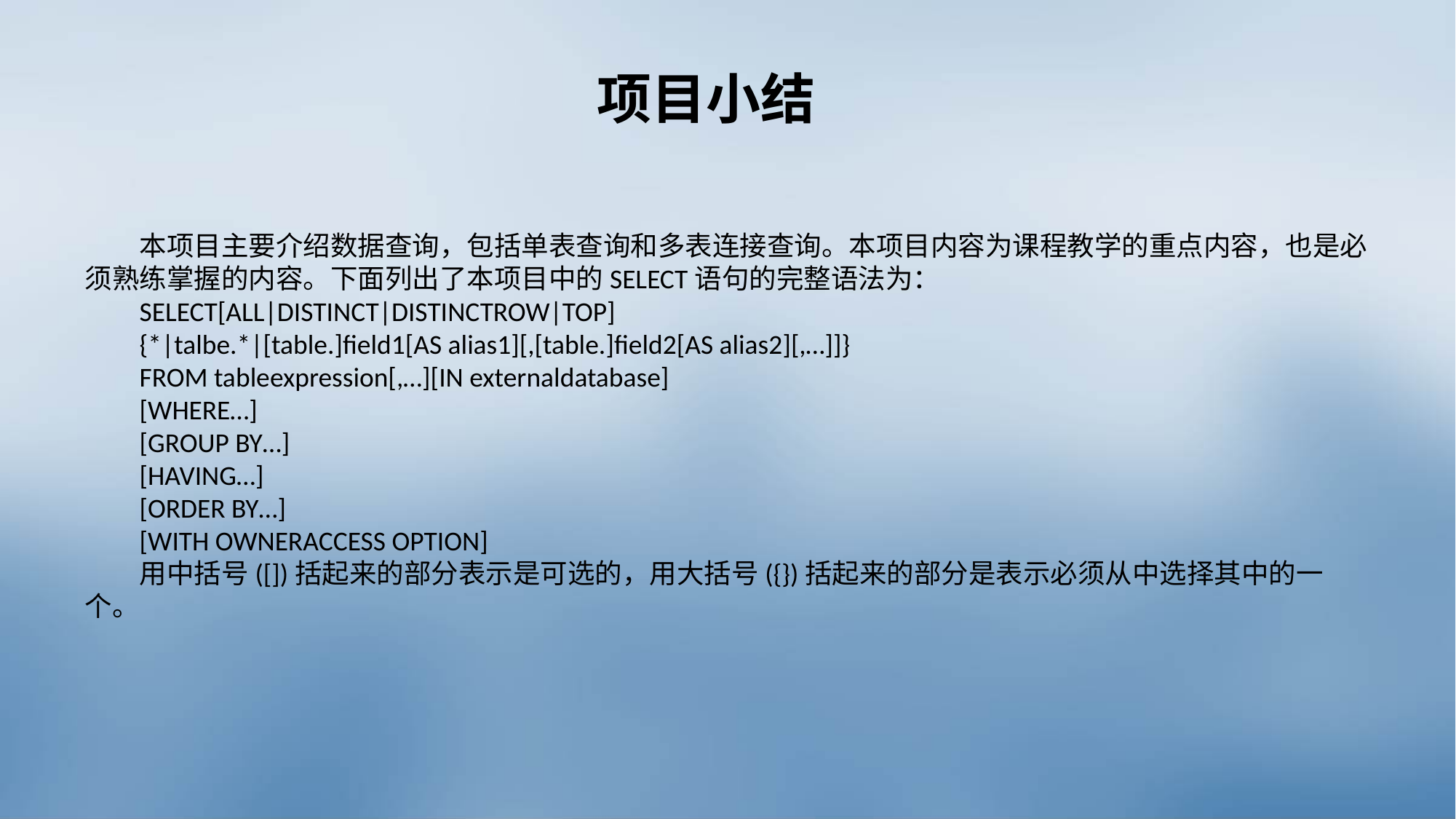

项目小结
本项目主要介绍数据查询，包括单表查询和多表连接查询。本项目内容为课程教学的重点内容，也是必须熟练掌握的内容。下面列出了本项目中的SELECT语句的完整语法为：
SELECT[ALL|DISTINCT|DISTINCTROW|TOP]
{*|talbe.*|[table.]field1[AS alias1][,[table.]field2[AS alias2][,…]]}
FROM tableexpression[,…][IN externaldatabase]
[WHERE…]
[GROUP BY…]
[HAVING…]
[ORDER BY…]
[WITH OWNERACCESS OPTION]
用中括号([])括起来的部分表示是可选的，用大括号({})括起来的部分是表示必须从中选择其中的一个。